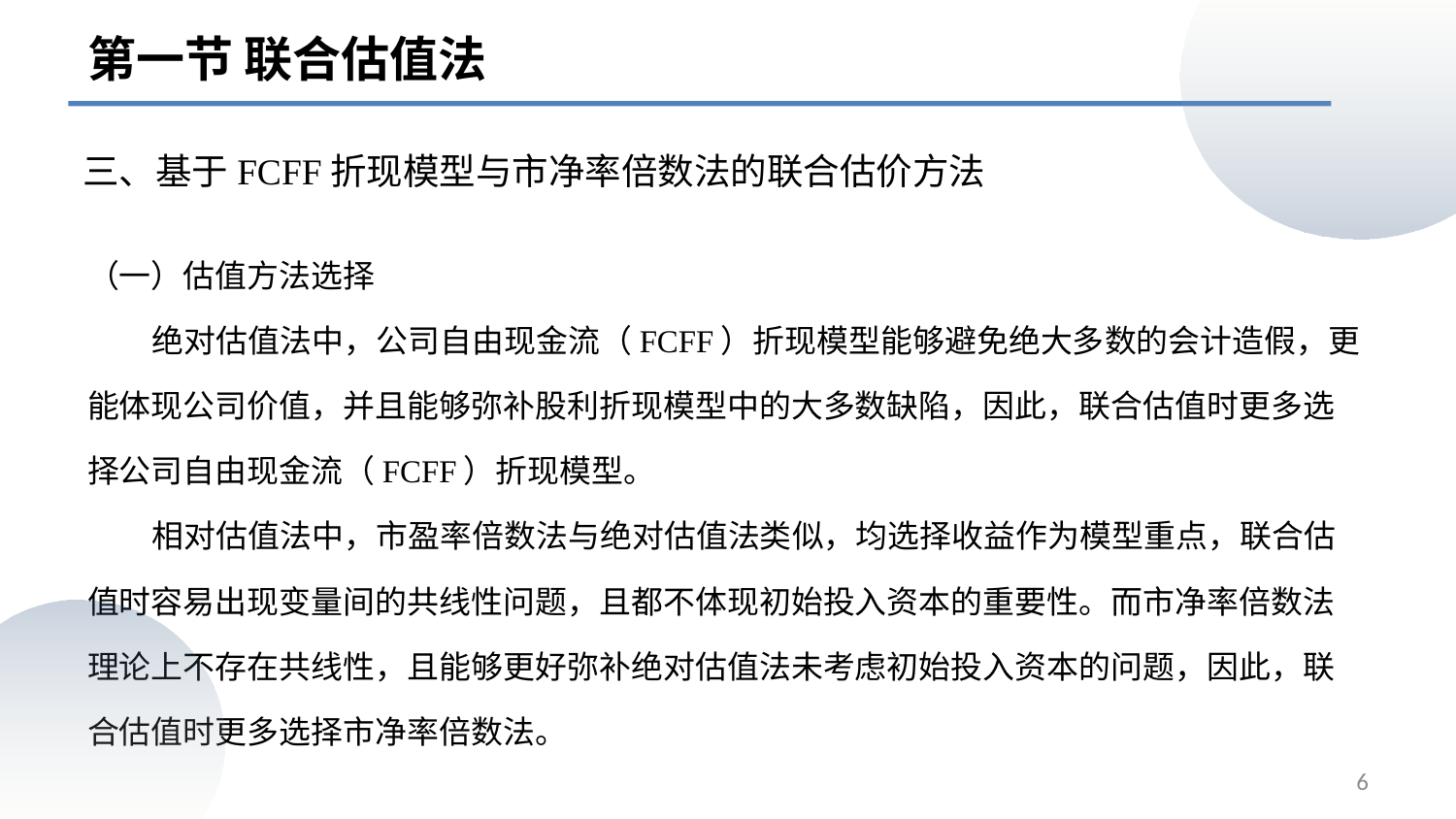

第一节 联合估值法
# 三、基于FCFF折现模型与市净率倍数法的联合估价方法
（一）估值方法选择
        绝对估值法中，公司自由现金流（FCFF）折现模型能够避免绝大多数的会计造假，更能体现公司价值，并且能够弥补股利折现模型中的大多数缺陷，因此，联合估值时更多选择公司自由现金流（FCFF）折现模型。
        相对估值法中，市盈率倍数法与绝对估值法类似，均选择收益作为模型重点，联合估值时容易出现变量间的共线性问题，且都不体现初始投入资本的重要性。而市净率倍数法理论上不存在共线性，且能够更好弥补绝对估值法未考虑初始投入资本的问题，因此，联合估值时更多选择市净率倍数法。

6